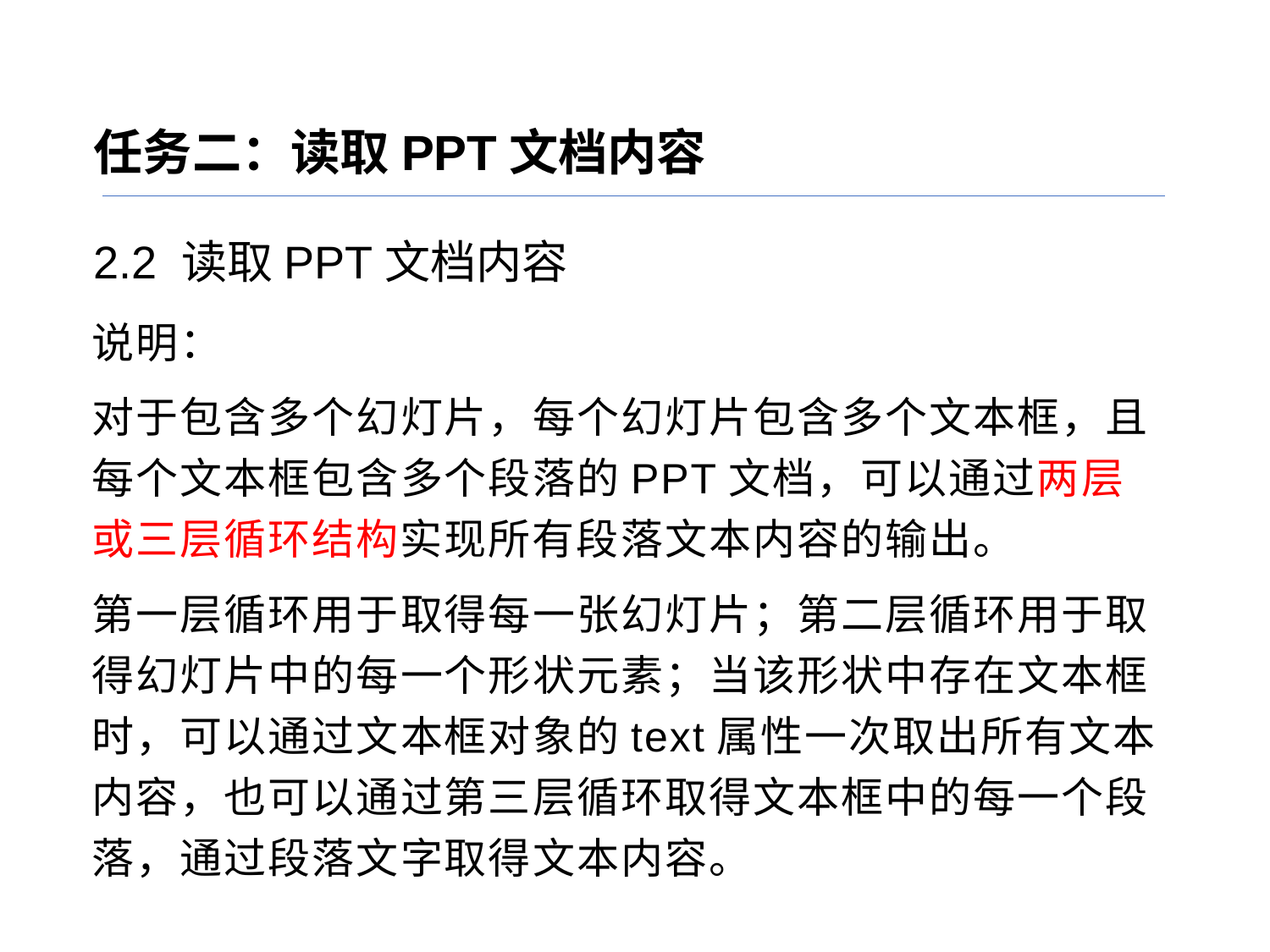

任务二：读取PPT文档内容
2.2 读取PPT文档内容
说明：
对于包含多个幻灯片，每个幻灯片包含多个文本框，且每个文本框包含多个段落的PPT文档，可以通过两层或三层循环结构实现所有段落文本内容的输出。
第一层循环用于取得每一张幻灯片；第二层循环用于取得幻灯片中的每一个形状元素；当该形状中存在文本框时，可以通过文本框对象的text属性一次取出所有文本内容，也可以通过第三层循环取得文本框中的每一个段落，通过段落文字取得文本内容。